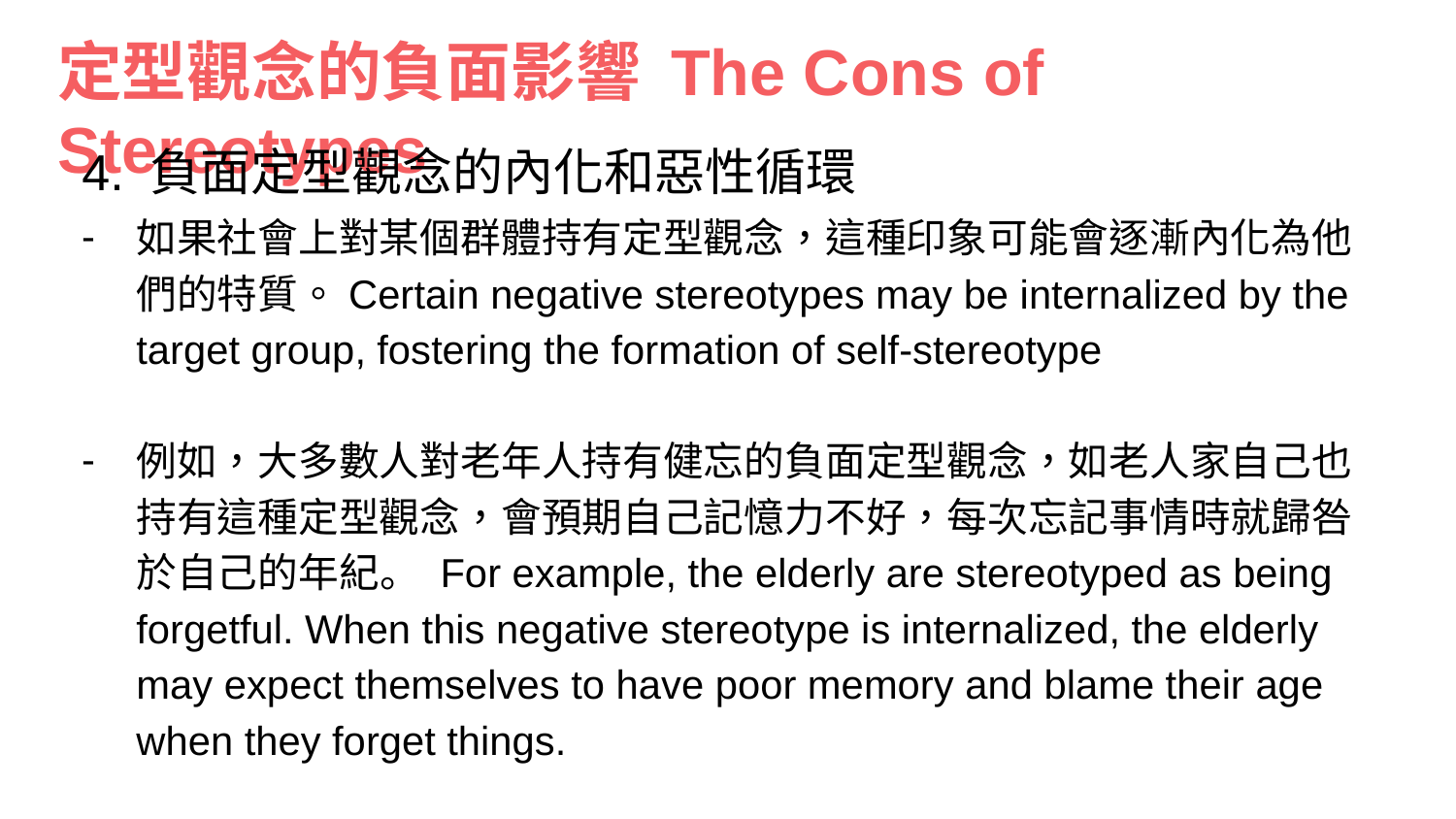

# 定型觀念的負面影響 The Cons of Stereotypes
4. 負面定型觀念的內化和惡性循環
如果社會上對某個群體持有定型觀念，這種印象可能會逐漸內化為他們的特質。Certain negative stereotypes may be internalized by the target group, fostering the formation of self-stereotype

例如，大多數人對老年人持有健忘的負面定型觀念，如老人家自己也持有這種定型觀念，會預期自己記憶力不好，每次忘記事情時就歸咎於自己的年紀。 For example, the elderly are stereotyped as being forgetful. When this negative stereotype is internalized, the elderly may expect themselves to have poor memory and blame their age when they forget things.